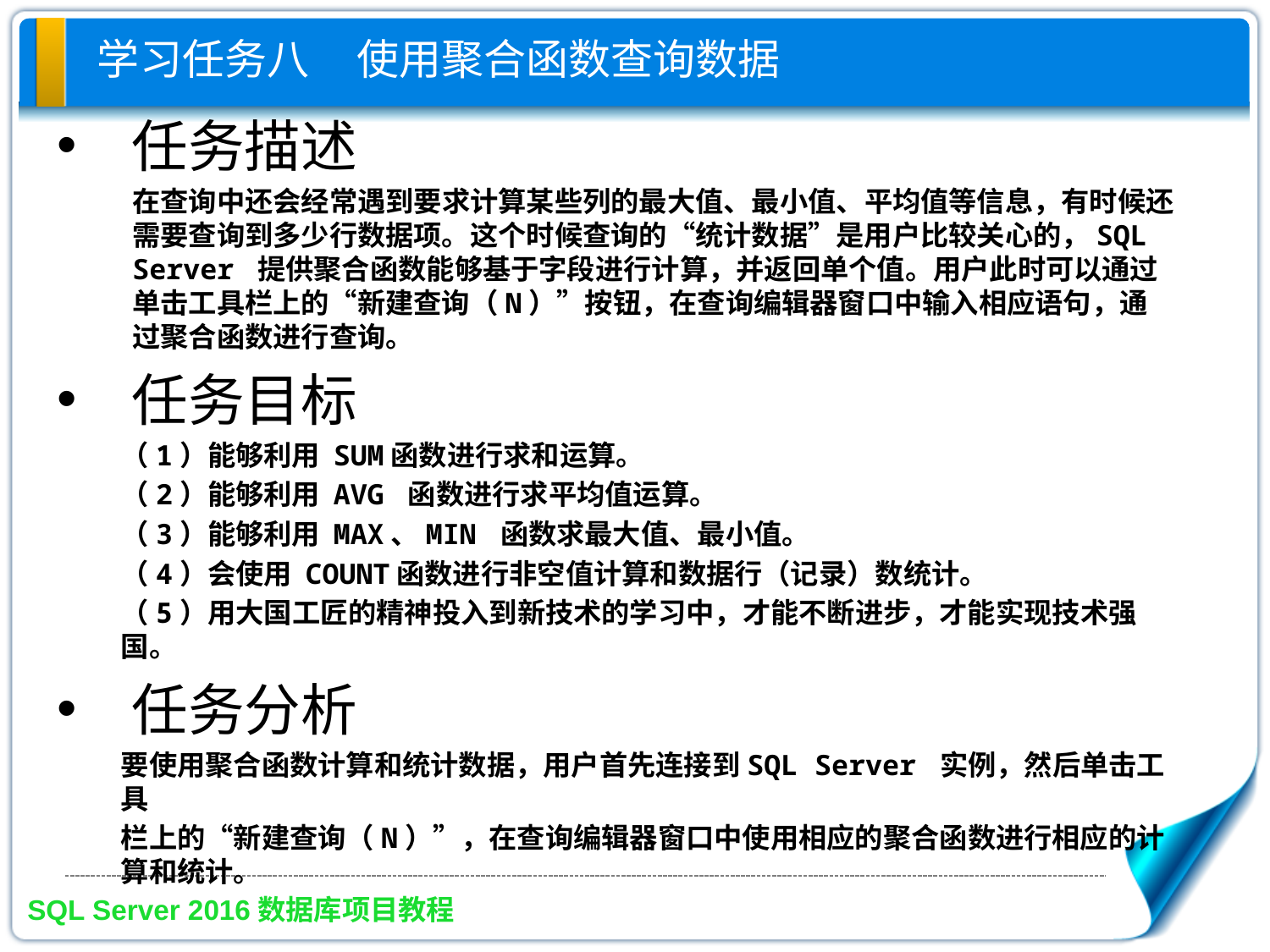

# 学习任务八     使用聚合函数查询数据
任务描述
在查询中还会经常遇到要求计算某些列的最大值、最小值、平均值等信息，有时候还需要查询到多少行数据项。这个时候查询的“统计数据”是用户比较关心的，SQL Server 提供聚合函数能够基于字段进行计算，并返回单个值。用户此时可以通过单击工具栏上的“新建查询（N）”按钮，在查询编辑器窗口中输入相应语句，通过聚合函数进行查询。
任务目标
（1）能够利用 SUM函数进行求和运算。
（2）能够利用 AVG 函数进行求平均值运算。
（3）能够利用 MAX、MIN 函数求最大值、最小值。
（4）会使用 COUNT函数进行非空值计算和数据行（记录）数统计。
（5）用大国工匠的精神投入到新技术的学习中，才能不断进步，才能实现技术强国。
任务分析
要使用聚合函数计算和统计数据，用户首先连接到SQL Server 实例，然后单击工具
栏上的“新建查询（N）”，在查询编辑器窗口中使用相应的聚合函数进行相应的计算和统计。